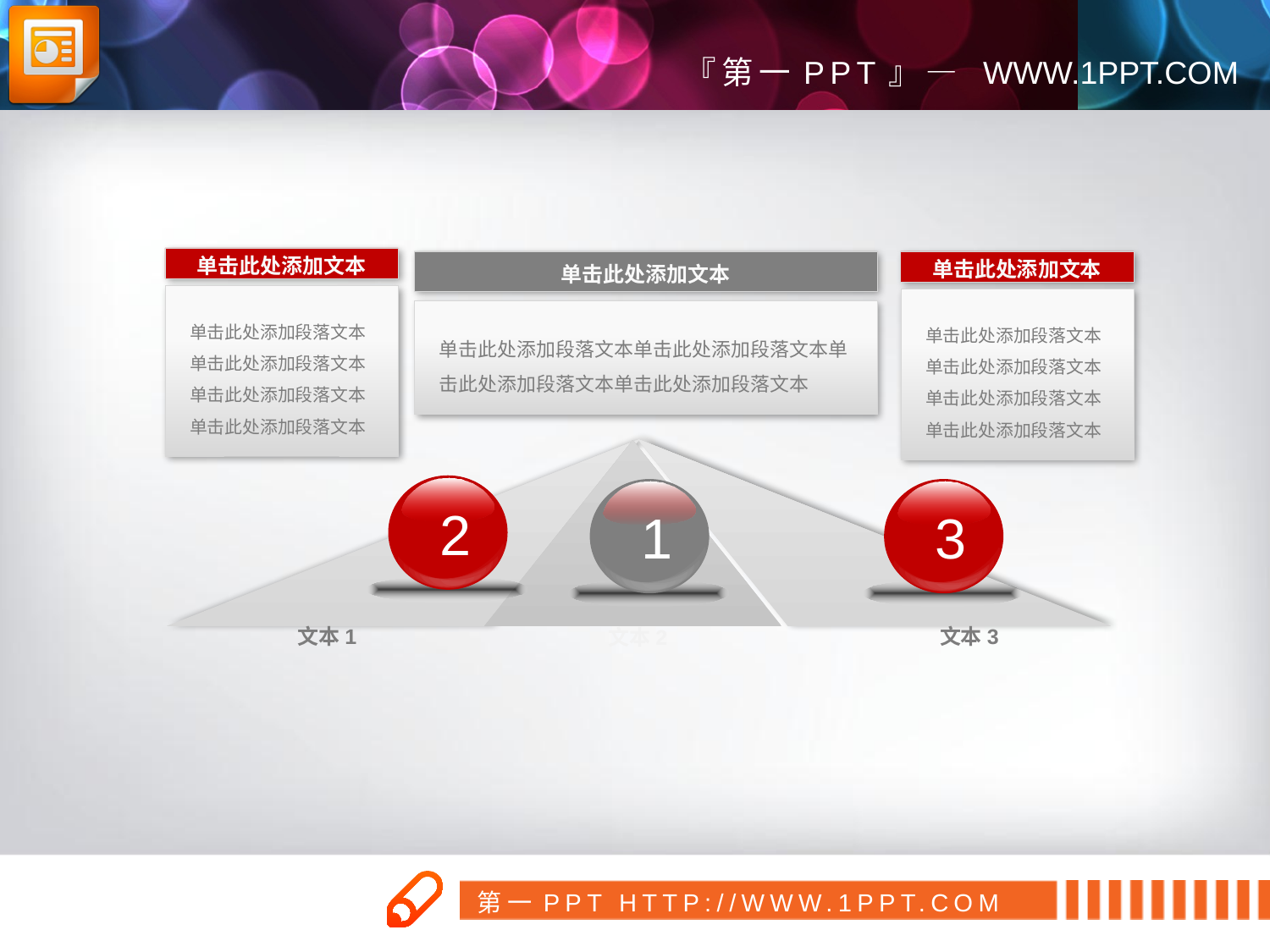

单击此处添加文本
单击此处添加文本
单击此处添加文本
PPT模板下载：www.1ppt.com/moban/     行业PPT模板：www.1ppt.com/hangye/
节日PPT模板：www.1ppt.com/jieri/           PPT素材下载：www.1ppt.com/sucai/
PPT背景图片：www.1ppt.com/beijing/      PPT图表下载：www.1ppt.com/tubiao/
优秀PPT下载：www.1ppt.com/xiazai/        PPT教程： www.1ppt.com/powerpoint/
Word教程： www.1ppt.com/word/              Excel教程：www.1ppt.com/excel/
资料下载：www.1ppt.com/ziliao/                PPT课件下载：www.1ppt.com/kejian/
范文下载：www.1ppt.com/fanwen/             试卷下载：www.1ppt.com/shiti/
教案下载：www.1ppt.com/jiaoan/        PPT论坛：www.1ppt.cn

单击此处添加段落文本单击此处添加段落文本单击此处添加段落文本单击此处添加段落文本
单击此处添加段落文本单击此处添加段落文本单击此处添加段落文本单击此处添加段落文本
单击此处添加段落文本单击此处添加段落文本单击此处添加段落文本单击此处添加段落文本

文本1
文本3

文本2

2

1

3